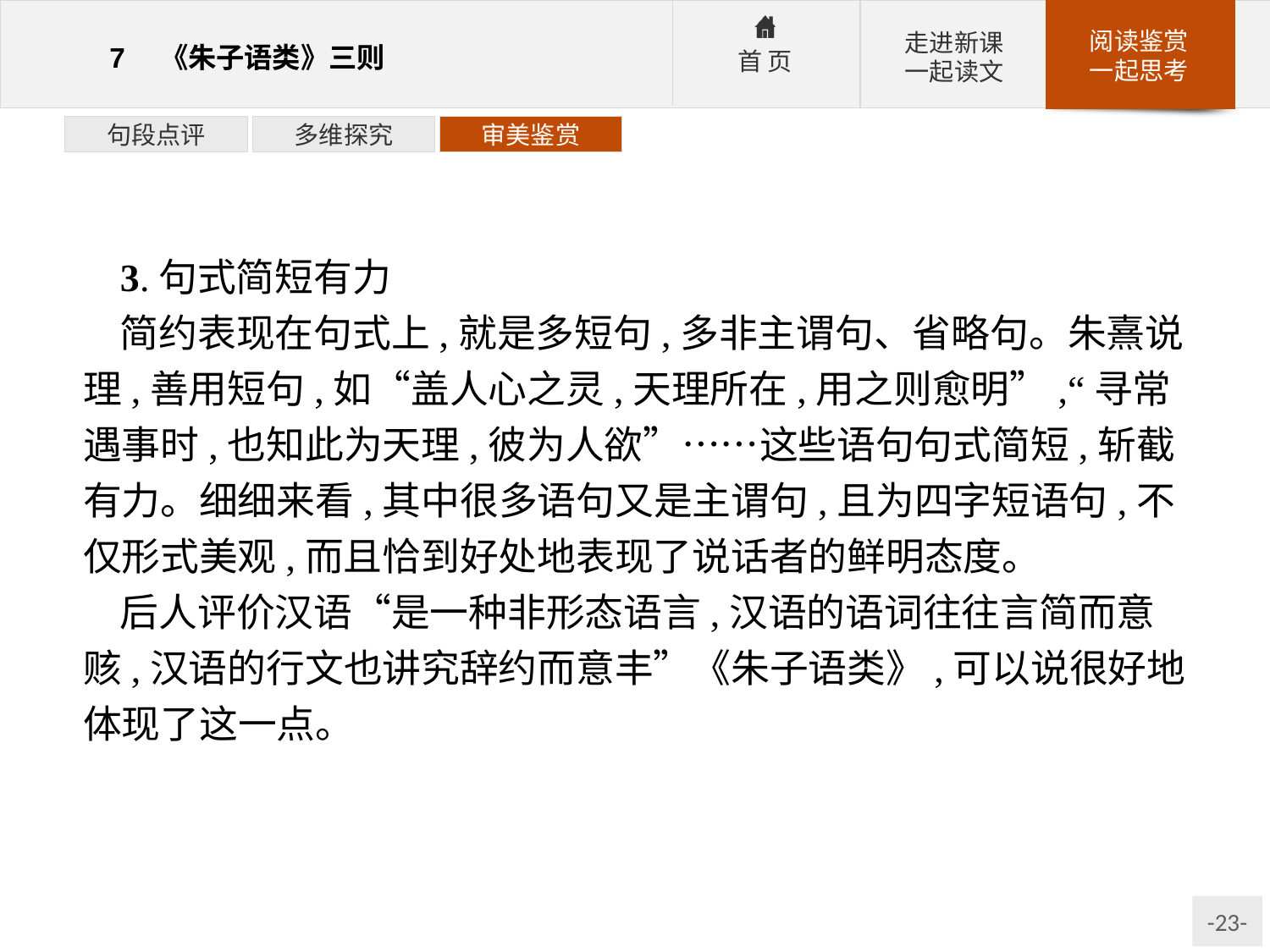

句段点评
多维探究
审美鉴赏
3.句式简短有力
简约表现在句式上,就是多短句,多非主谓句、省略句。朱熹说理,善用短句,如“盖人心之灵,天理所在,用之则愈明”,“寻常遇事时,也知此为天理,彼为人欲”……这些语句句式简短,斩截有力。细细来看,其中很多语句又是主谓句,且为四字短语句,不仅形式美观,而且恰到好处地表现了说话者的鲜明态度。
后人评价汉语“是一种非形态语言,汉语的语词往往言简而意赅,汉语的行文也讲究辞约而意丰”《朱子语类》,可以说很好地体现了这一点。